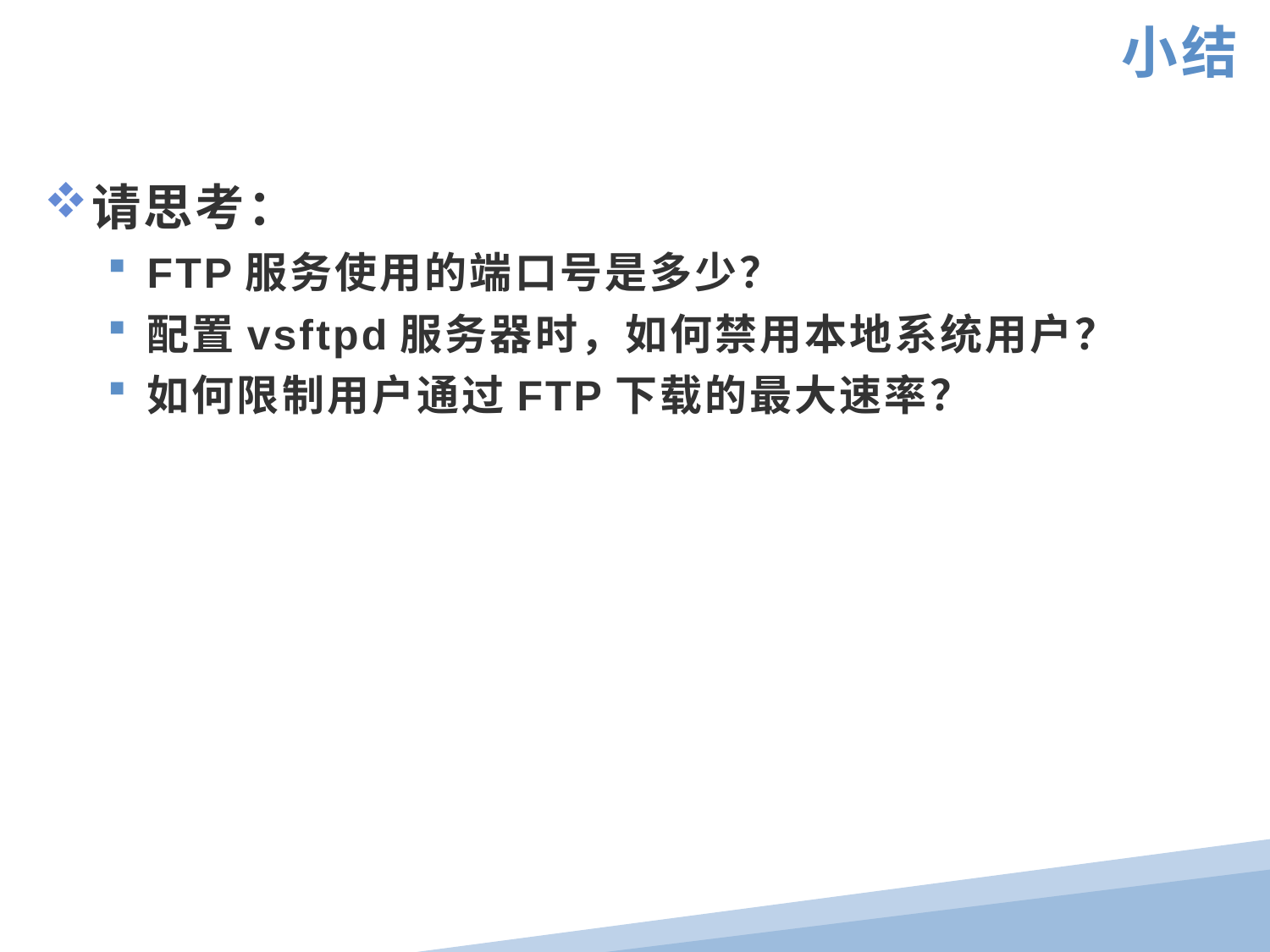

小结
请思考：
FTP服务使用的端口号是多少？
配置vsftpd服务器时，如何禁用本地系统用户？
如何限制用户通过FTP下载的最大速率？